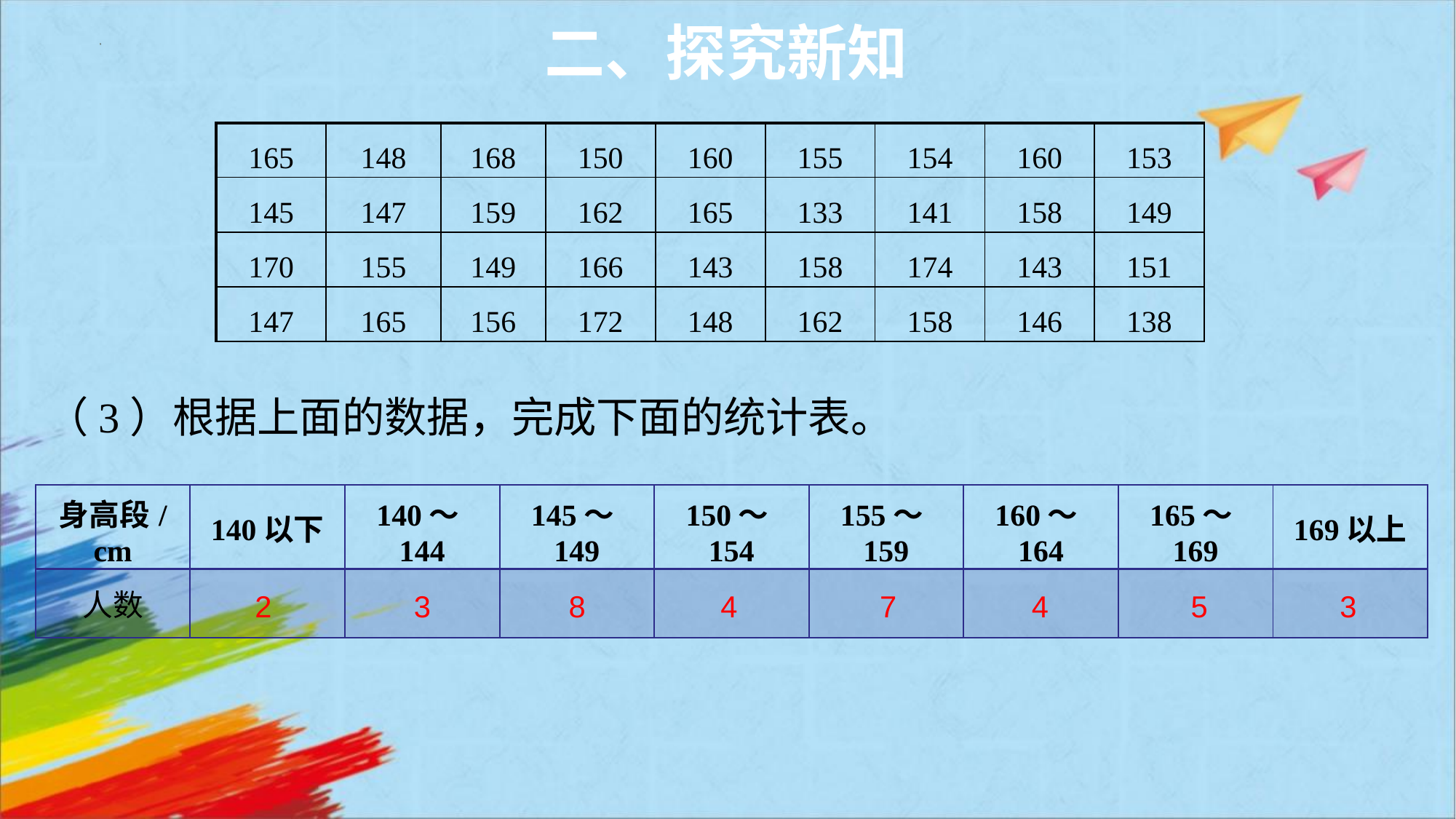

二、探究新知
| 165 | 148 | 168 | 150 | 160 | 155 | 154 | 160 | 153 |
| --- | --- | --- | --- | --- | --- | --- | --- | --- |
| 145 | 147 | 159 | 162 | 165 | 133 | 141 | 158 | 149 |
| 170 | 155 | 149 | 166 | 143 | 158 | 174 | 143 | 151 |
| 147 | 165 | 156 | 172 | 148 | 162 | 158 | 146 | 138 |
（3）根据上面的数据，完成下面的统计表。
| 身高段/cm | 140以下 | 140～144 | 145～149 | 150～154 | 155～159 | 160～164 | 165～169 | 169以上 |
| --- | --- | --- | --- | --- | --- | --- | --- | --- |
| 人数 |  |  |  |  |  |  |  |  |
2
3
8
4
7
4
5
3